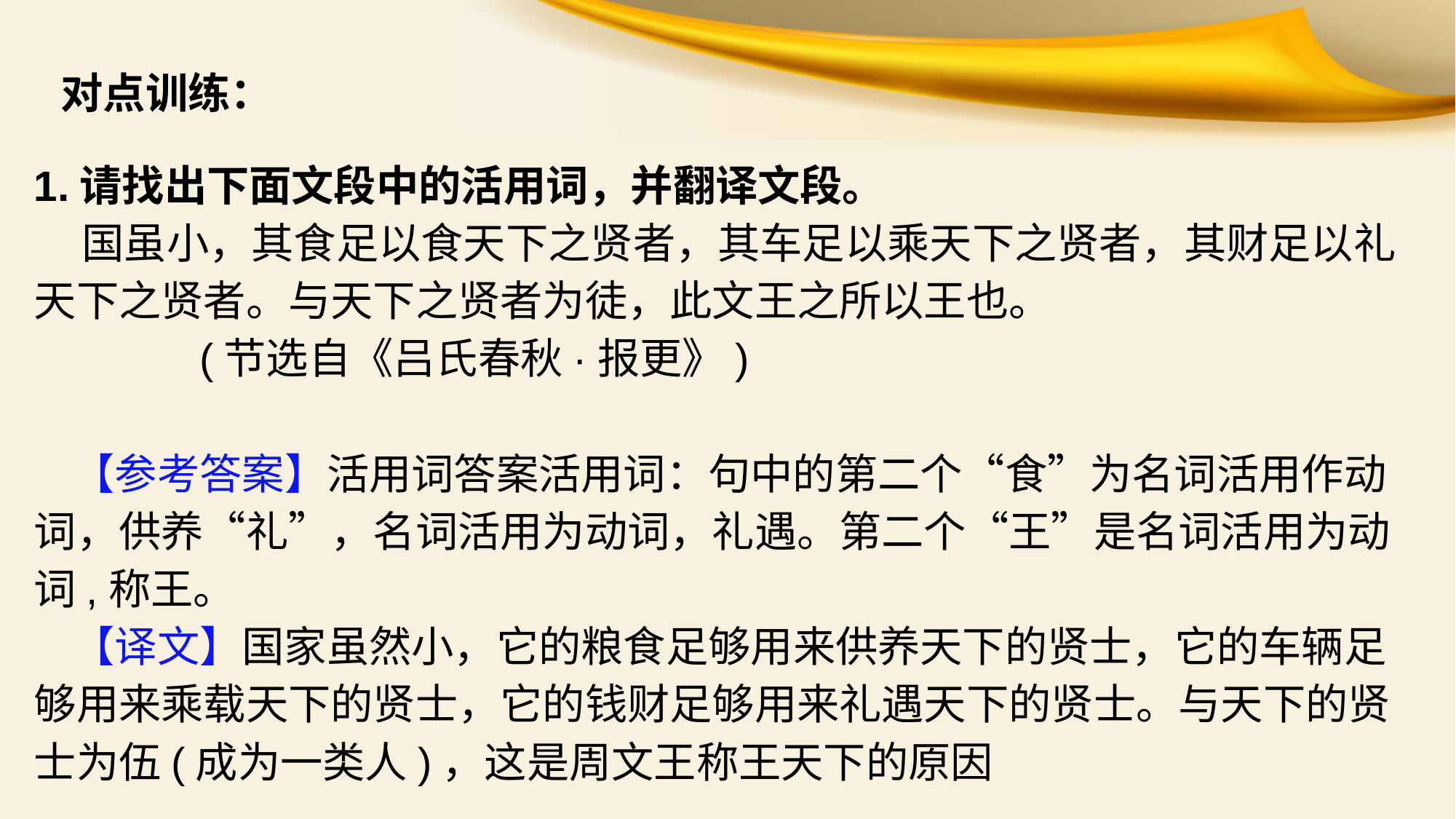

对点训练：
1.请找出下面文段中的活用词，并翻译文段。
    国虽小，其食足以食天下之贤者，其车足以乘天下之贤者，其财足以礼天下之贤者。与天下之贤者为徒，此文王之所以王也。
              (节选自《吕氏春秋·报更》)

   【参考答案】活用词答案活用词：句中的第二个“食”为名词活用作动词，供养“礼”，名词活用为动词，礼遇。第二个“王”是名词活用为动词,称王。
   【译文】国家虽然小，它的粮食足够用来供养天下的贤士，它的车辆足够用来乘载天下的贤士，它的钱财足够用来礼遇天下的贤士。与天下的贤士为伍(成为一类人)，这是周文王称王天下的原因